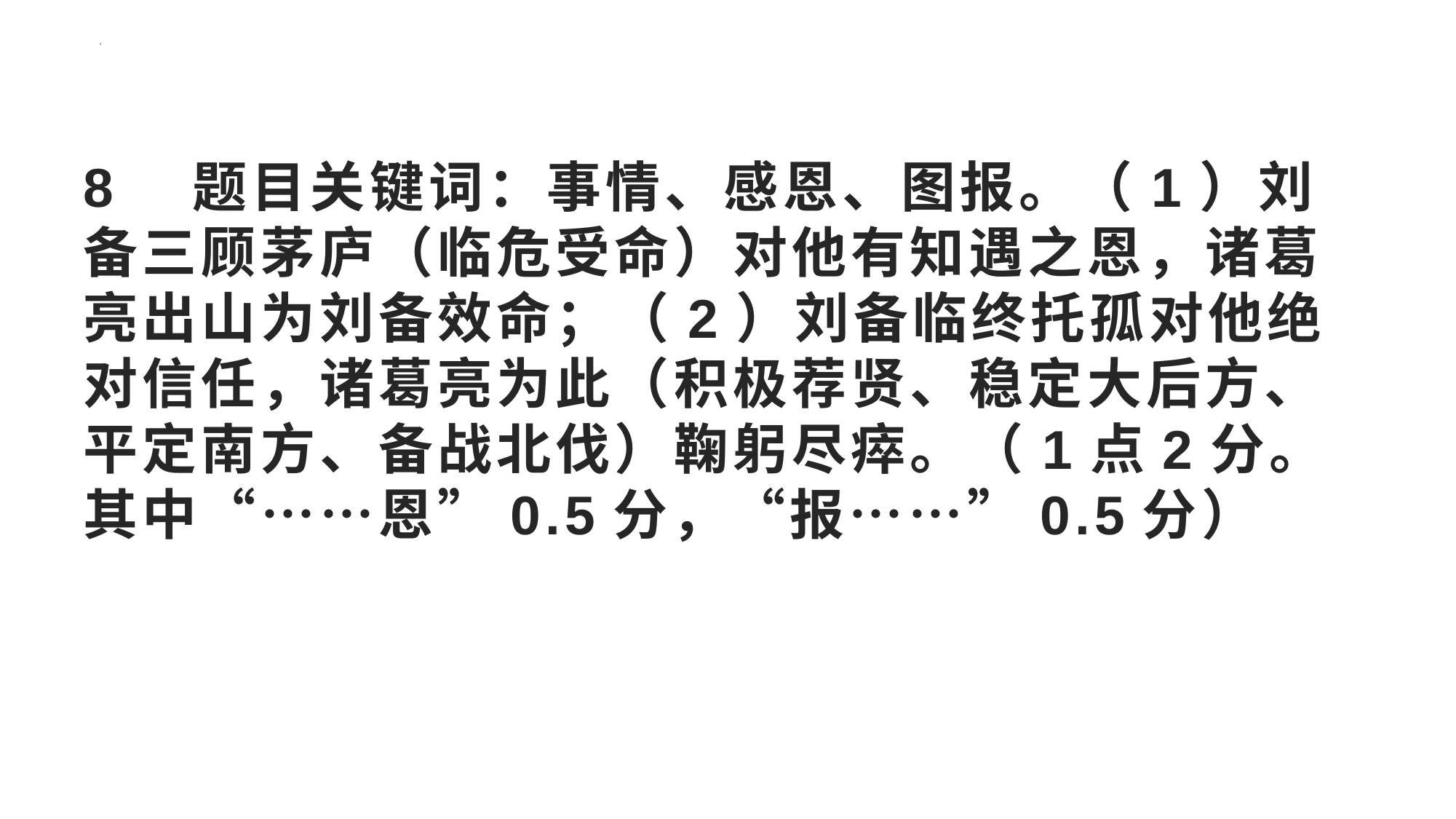

# 8	题目关键词：事情、感恩、图报。（1）刘备三顾茅庐（临危受命）对他有知遇之恩，诸葛亮出山为刘备效命；（2）刘备临终托孤对他绝对信任，诸葛亮为此（积极荐贤、稳定大后方、平定南方、备战北伐）鞠躬尽瘁。（1点2分。其中“……恩”0.5分，“报……”0.5分）